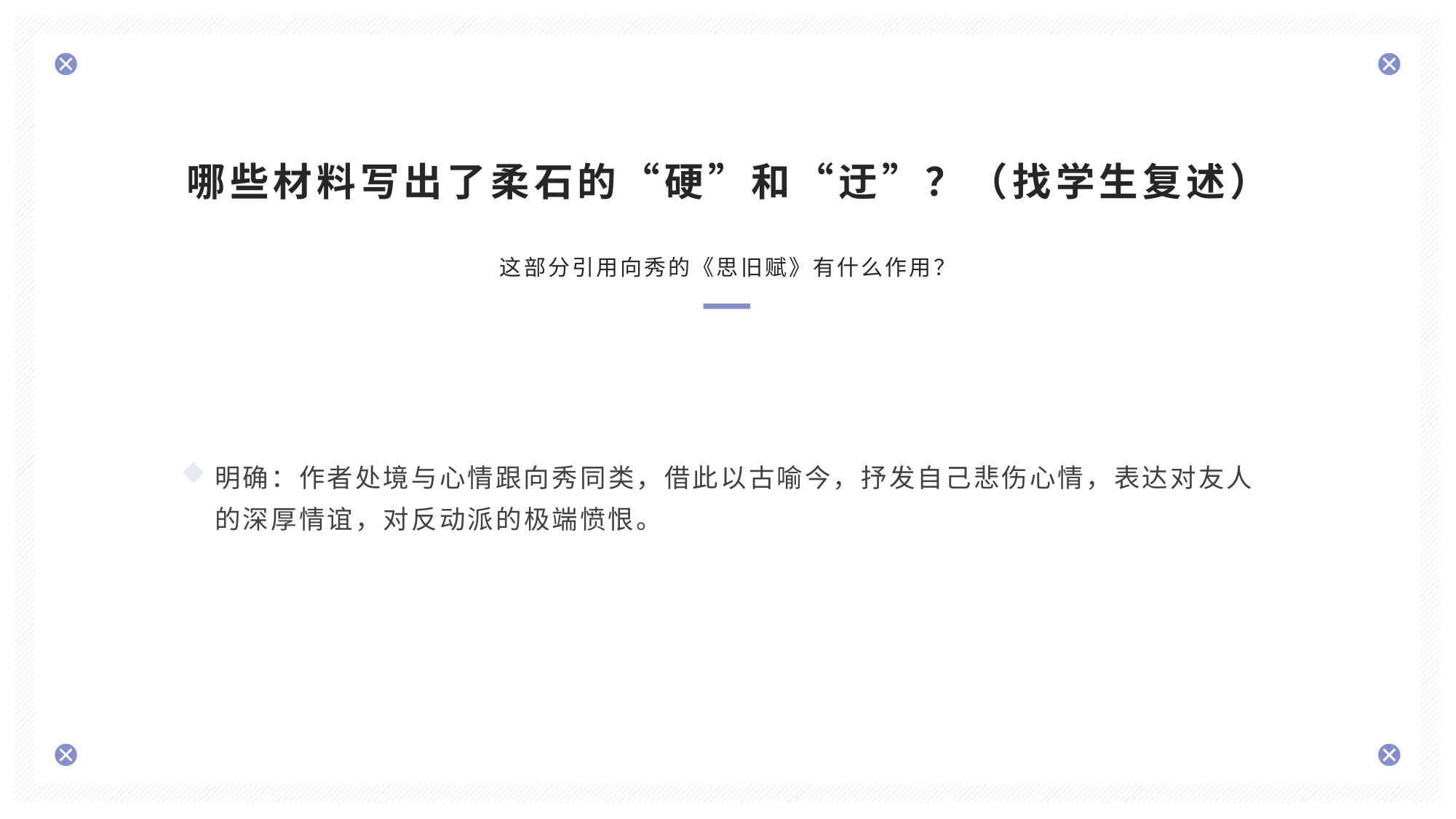

哪些材料写出了柔石的“硬”和“迂”？（找学生复述）
这部分引用向秀的《思旧赋》有什么作用？

明确：作者处境与心情跟向秀同类，借此以古喻今，抒发自己悲伤心情，表达对友人的深厚情谊，对反动派的极端愤恨。